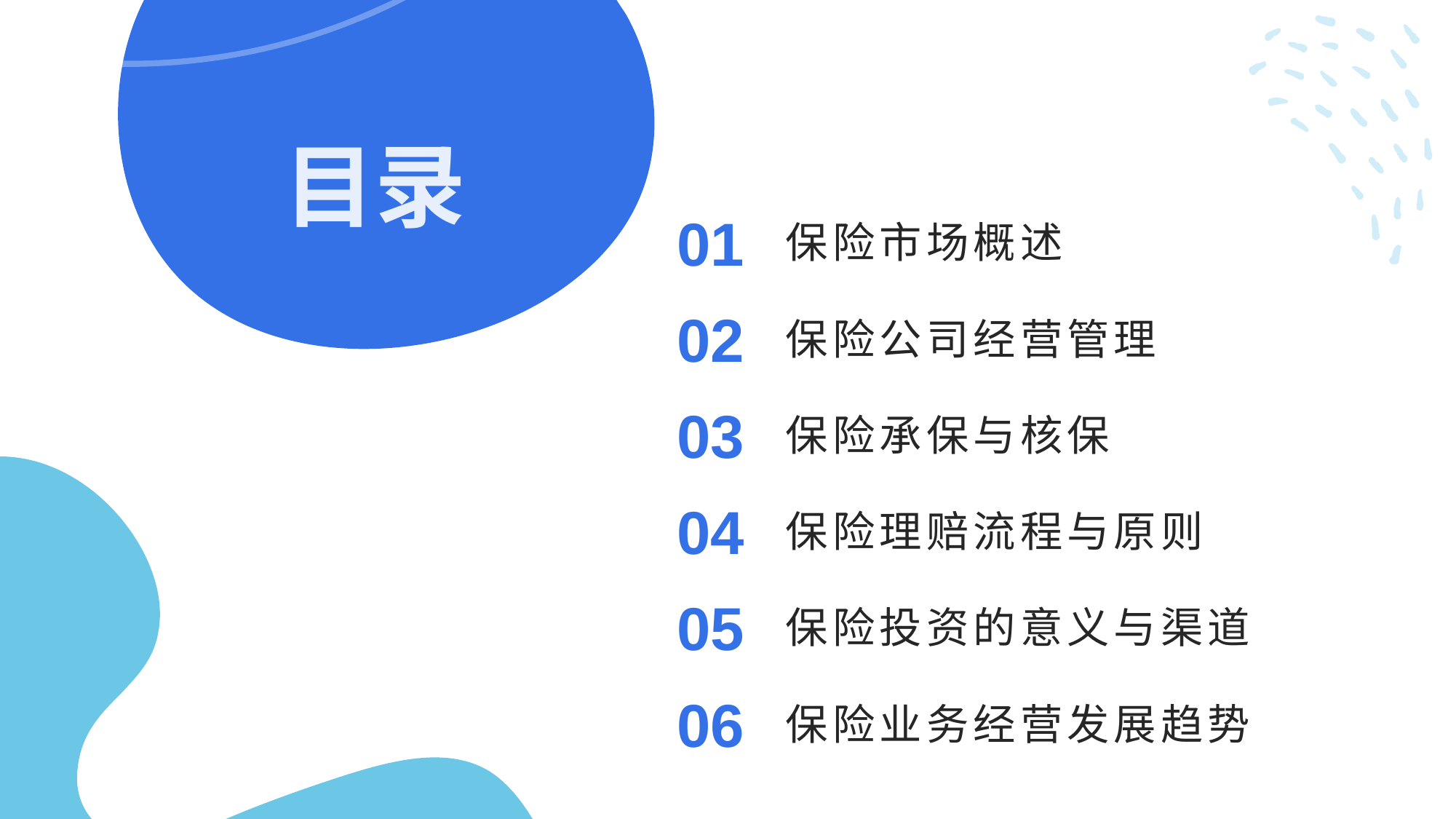

# 目录
01
保险市场概述
02
保险公司经营管理
03
保险承保与核保
04
保险理赔流程与原则
05
保险投资的意义与渠道
06
保险业务经营发展趋势